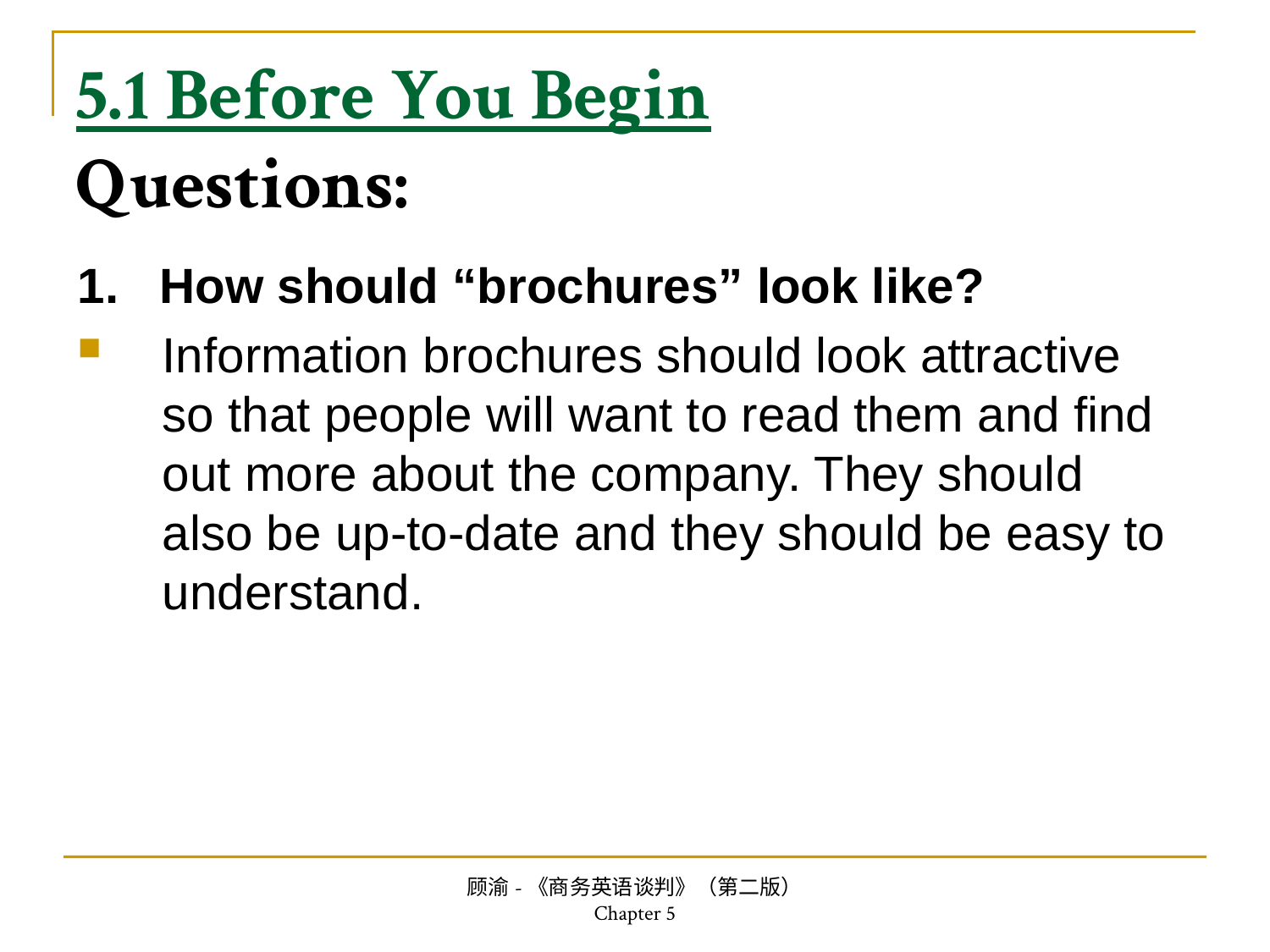

# 5.1 Before You Begin Questions:
1.   How should “brochures” look like?
Information brochures should look attractive so that people will want to read them and find out more about the company. They should also be up-to-date and they should be easy to understand.

5
顾渝-《商务英语谈判》（第二版） Chapter 5